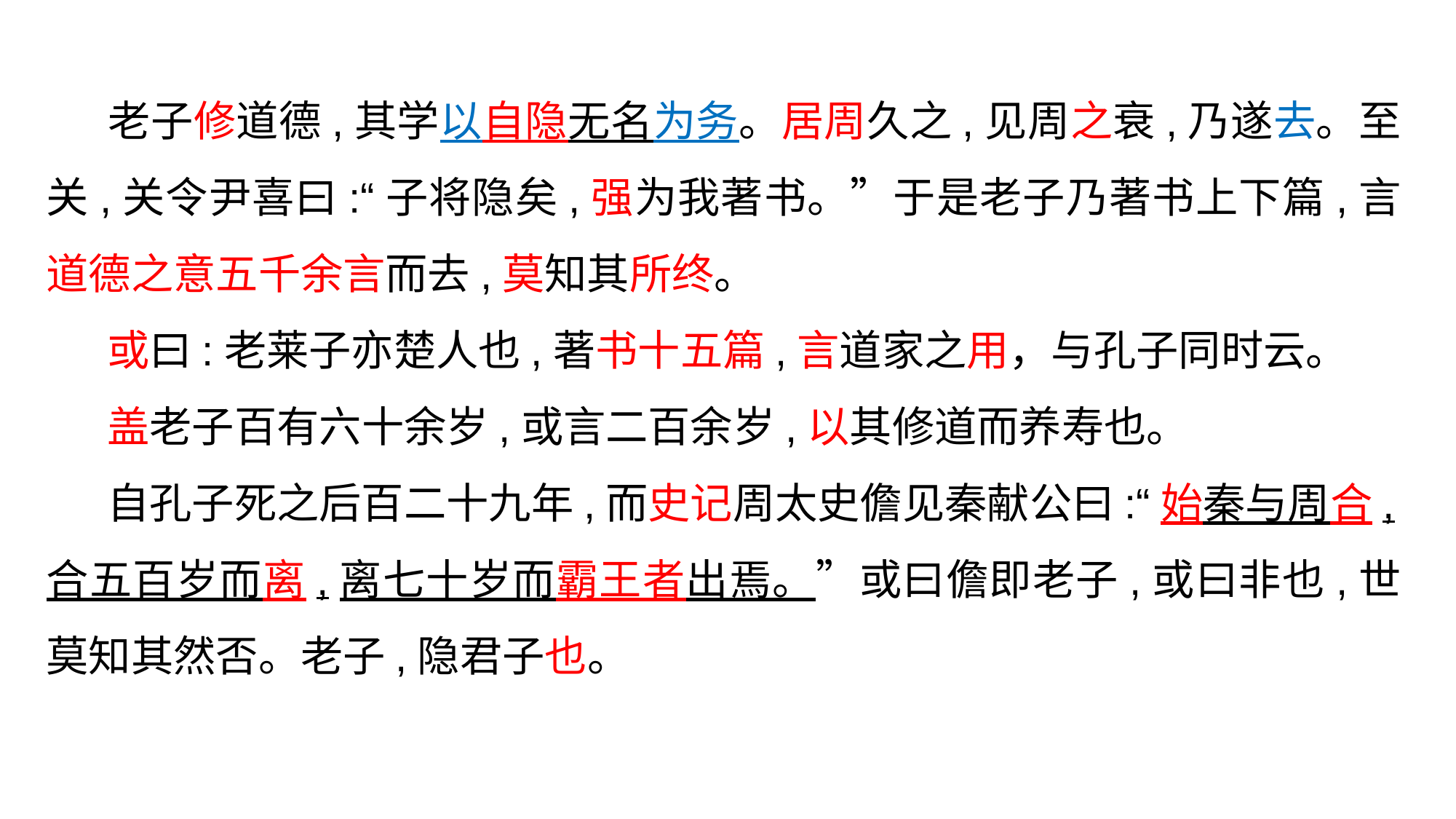

老子修道德,其学以自隐无名为务。居周久之,见周之衰,乃遂去。至关,关令尹喜曰:“子将隐矣,强为我著书。”于是老子乃著书上下篇,言道德之意五千余言而去,莫知其所终。
  或曰:老莱子亦楚人也,著书十五篇,言道家之用，与孔子同时云。
  盖老子百有六十余岁,或言二百余岁,以其修道而养寿也。
  自孔子死之后百二十九年,而史记周太史儋见秦献公曰:“始秦与周合,合五百岁而离,离七十岁而霸王者出焉。”或曰儋即老子,或曰非也,世莫知其然否。老子,隐君子也。